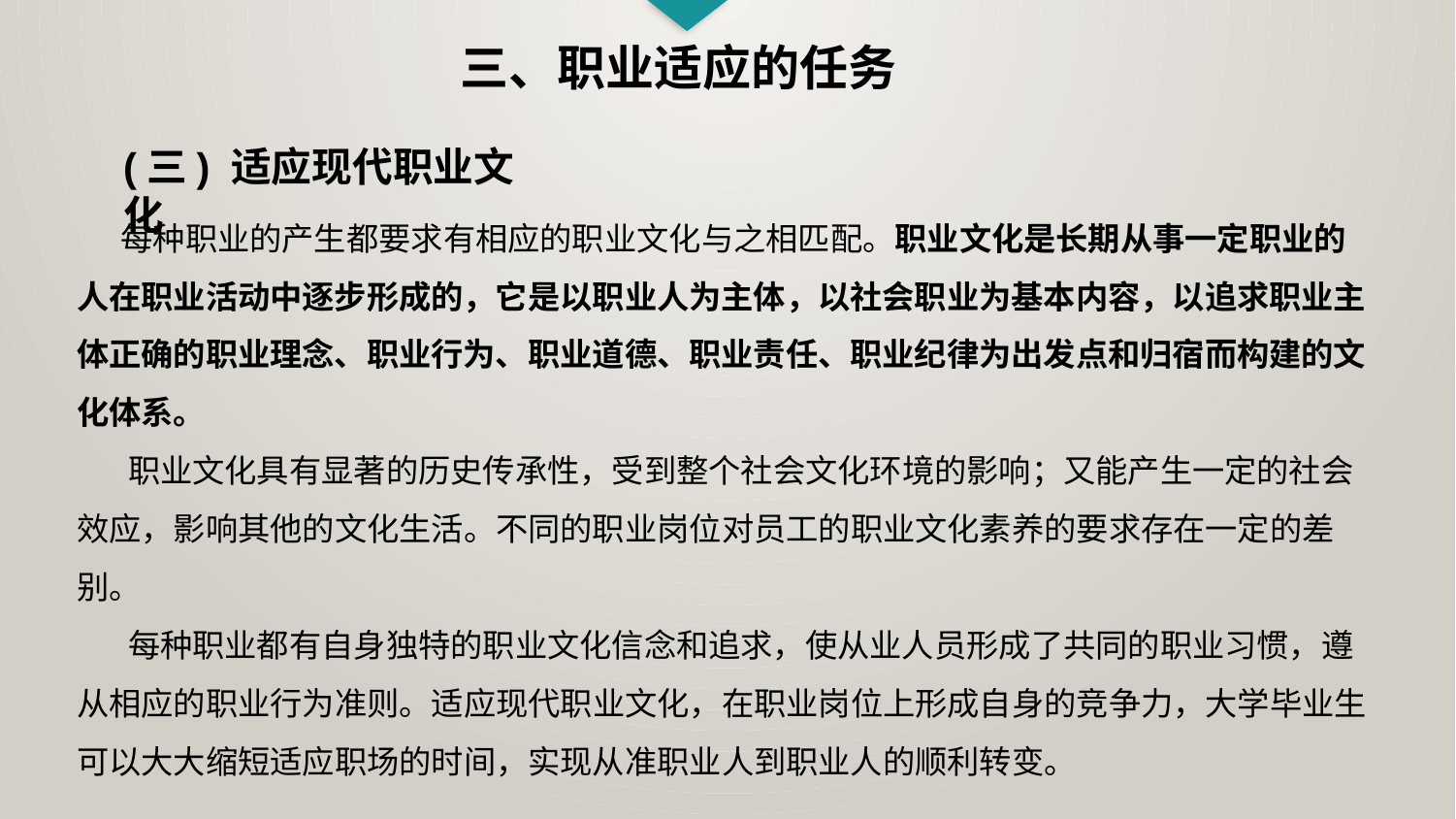

三、职业适应的任务
(三) 适应现代职业文化
     每种职业的产生都要求有相应的职业文化与之相匹配。职业文化是长期从事一定职业的人在职业活动中逐步形成的，它是以职业人为主体，以社会职业为基本内容，以追求职业主体正确的职业理念、职业行为、职业道德、职业责任、职业纪律为出发点和归宿而构建的文化体系。
      职业文化具有显著的历史传承性，受到整个社会文化环境的影响；又能产生一定的社会效应，影响其他的文化生活。不同的职业岗位对员工的职业文化素养的要求存在一定的差别。
      每种职业都有自身独特的职业文化信念和追求，使从业人员形成了共同的职业习惯，遵从相应的职业行为准则。适应现代职业文化，在职业岗位上形成自身的竞争力，大学毕业生可以大大缩短适应职场的时间，实现从准职业人到职业人的顺利转变。
34